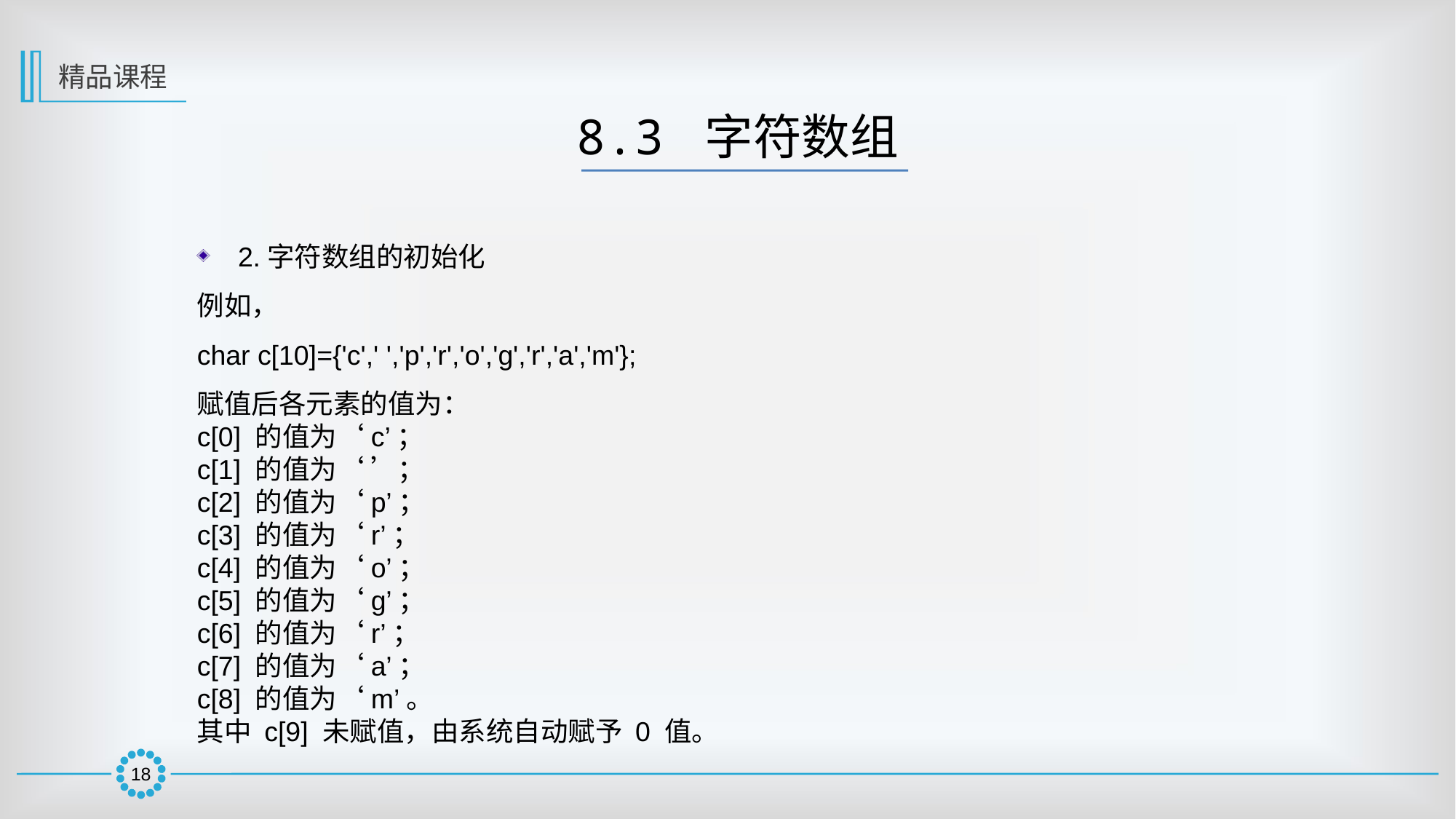

精品课程
8.3 字符数组

2.字符数组的初始化
例如，
char c[10]={'c',' ','p','r','o','g','r','a','m'};
赋值后各元素的值为：
c[0] 的值为‘c’；
c[1] 的值为‘ ’；
c[2] 的值为‘p’；
c[3] 的值为‘r’；
c[4] 的值为‘o’；
c[5] 的值为‘g’；
c[6] 的值为‘r’；
c[7] 的值为‘a’；
c[8] 的值为‘m’。
其中 c[9] 未赋值，由系统自动赋予 0 值。

18